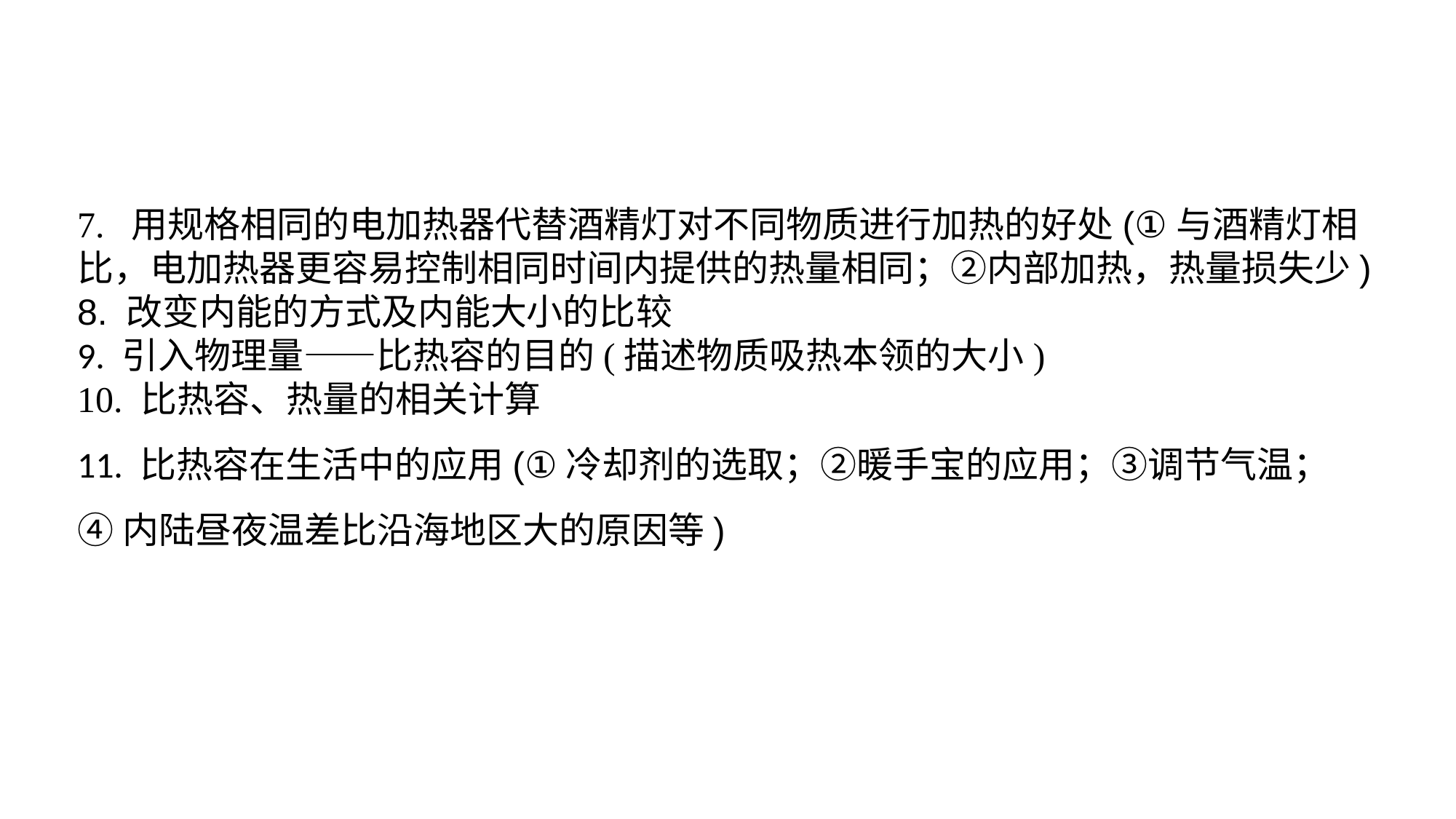

7.  用规格相同的电加热器代替酒精灯对不同物质进行加热的好处(①与酒精灯相比，电加热器更容易控制相同时间内提供的热量相同；②内部加热，热量损失少)8. 改变内能的方式及内能大小的比较9. 引入物理量——比热容的目的(描述物质吸热本领的大小)10. 比热容、热量的相关计算11. 比热容在生活中的应用(①冷却剂的选取；②暖手宝的应用；③调节气温；
④内陆昼夜温差比沿海地区大的原因等)